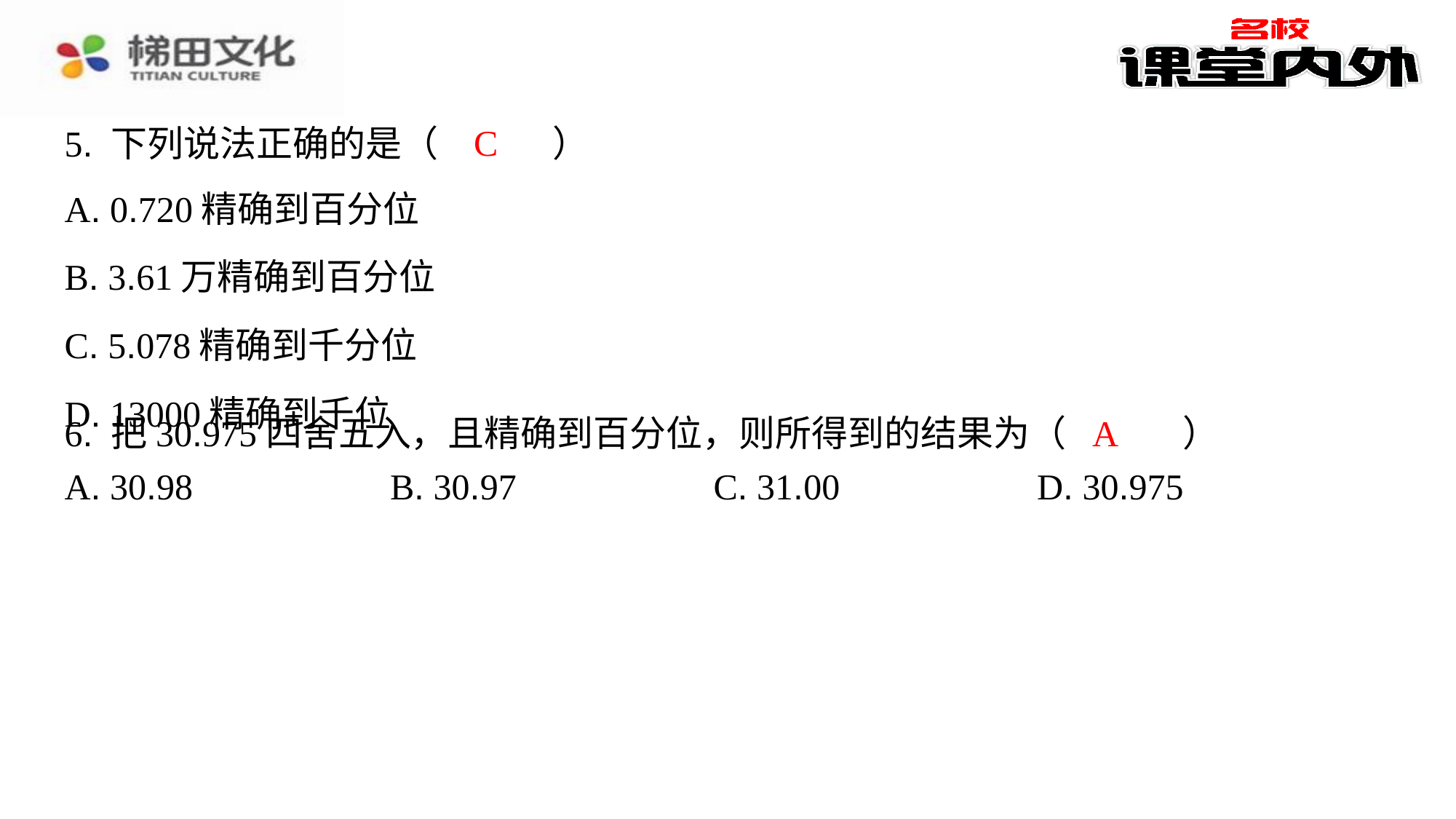

C
5. 下列说法正确的是（　C　）
| A. 0.720精确到百分位 |
| --- |
| B. 3.61万精确到百分位 |
| C. 5.078精确到千分位 |
| D. 13000精确到千位 |
A
6. 把30.975四舍五入，且精确到百分位，则所得到的结果为（　A　）
| A. 30.98 | B. 30.97 | C. 31.00 | D. 30.975 |
| --- | --- | --- | --- |